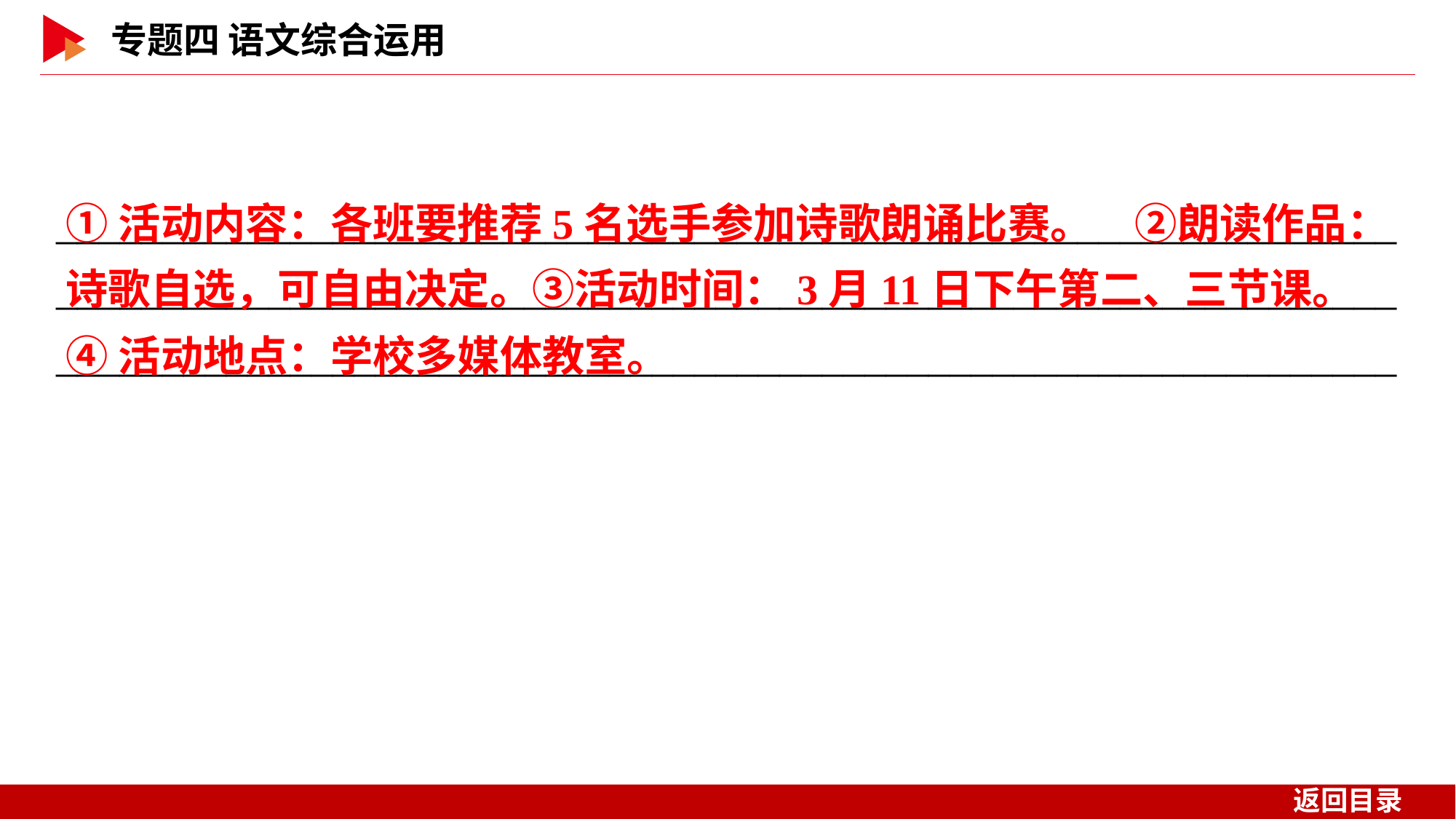

_____________________________________________________________________________________________________________________________________________________________________________________________
①活动内容：各班要推荐5名选手参加诗歌朗诵比赛。　②朗读作品：诗歌自选，可自由决定。③活动时间：3月11日下午第二、三节课。
④活动地点：学校多媒体教室。